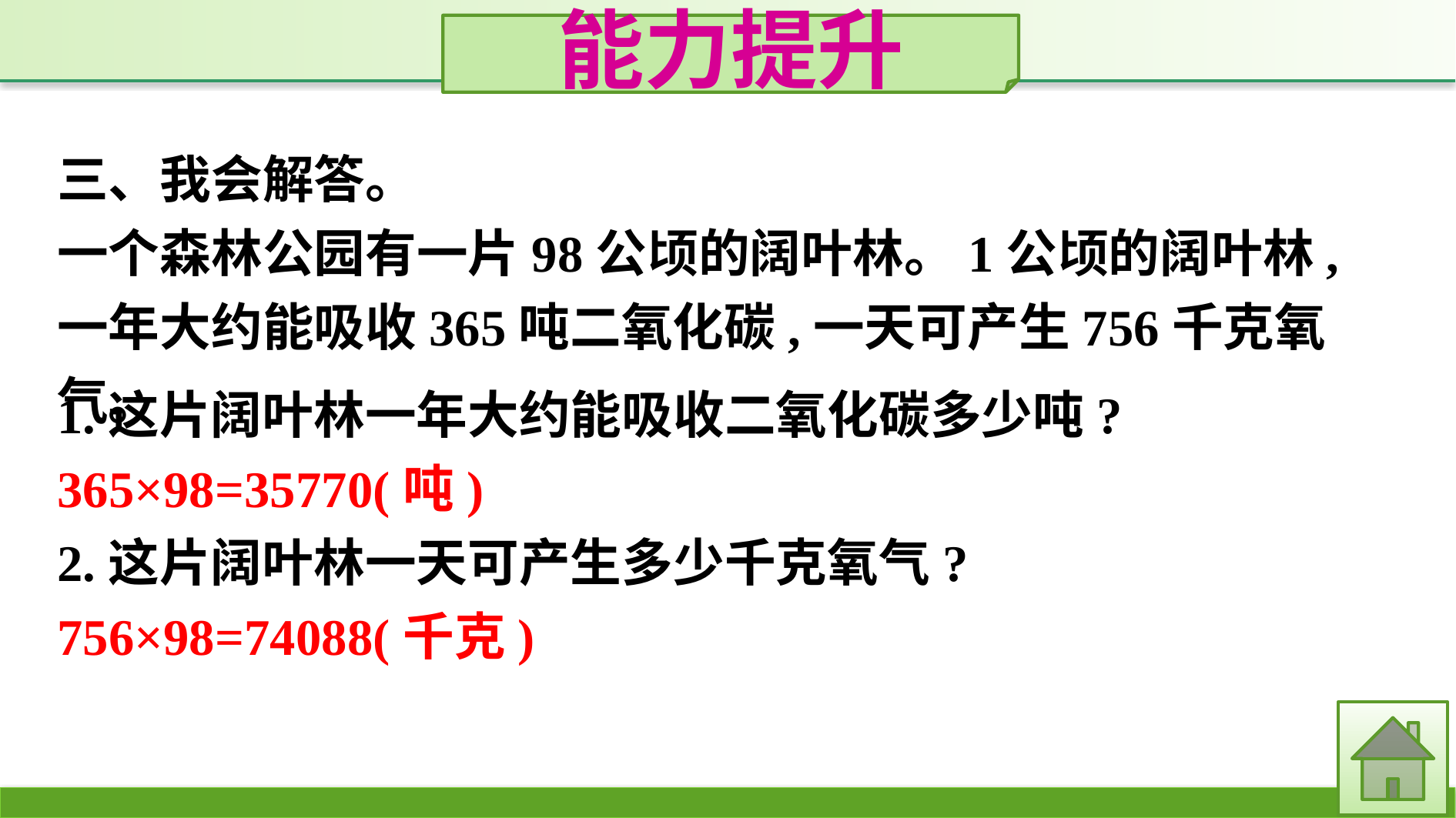

能力提升
三、我会解答。
一个森林公园有一片98公顷的阔叶林。1公顷的阔叶林,一年大约能吸收365吨二氧化碳,一天可产生756千克氧气。
1.这片阔叶林一年大约能吸收二氧化碳多少吨?
365×98=35770(吨)
2.这片阔叶林一天可产生多少千克氧气?
756×98=74088(千克)